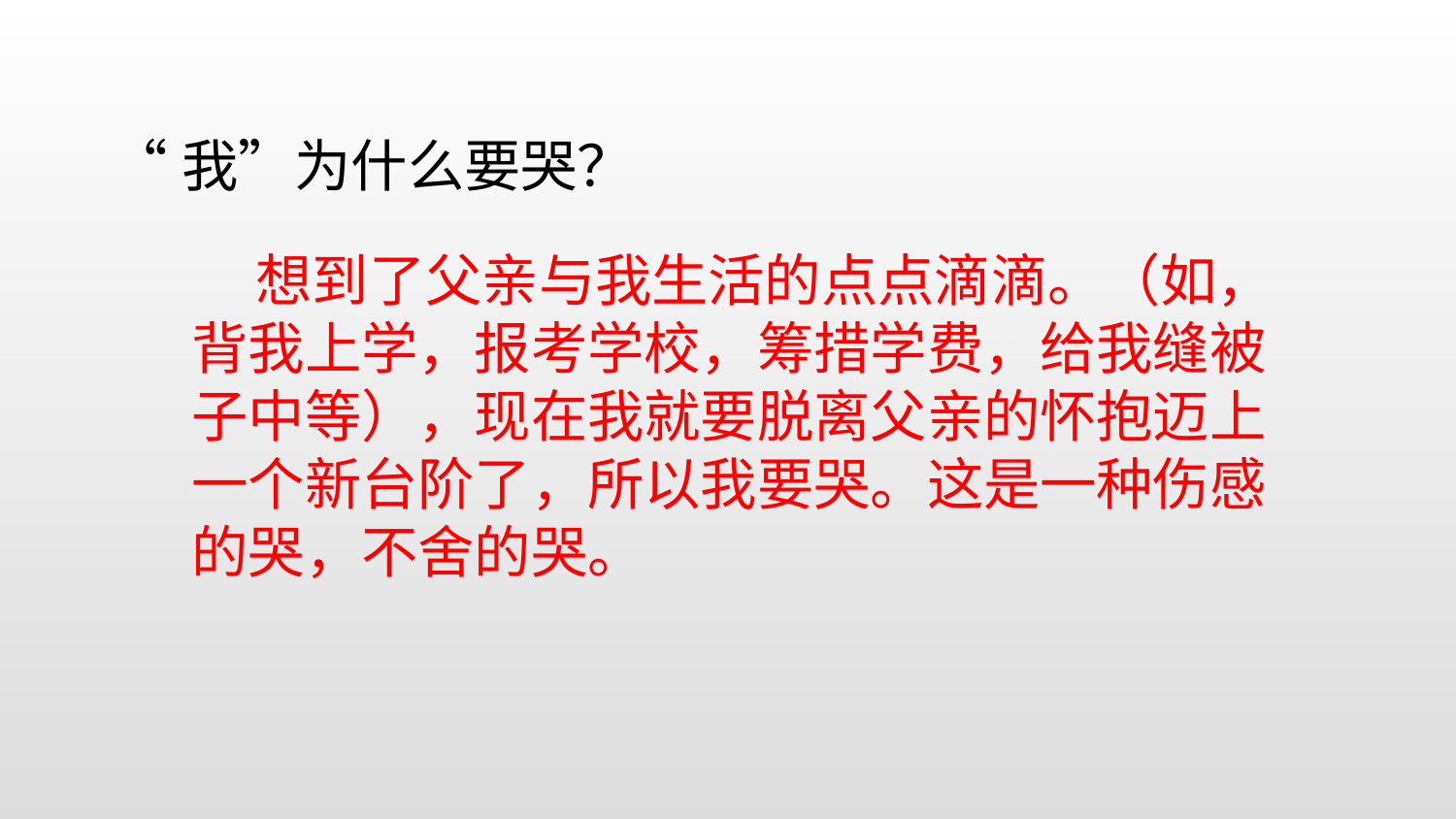

“我”为什么要哭？
    想到了父亲与我生活的点点滴滴。（如，背我上学，报考学校，筹措学费，给我缝被子中等），现在我就要脱离父亲的怀抱迈上一个新台阶了，所以我要哭。这是一种伤感的哭，不舍的哭。